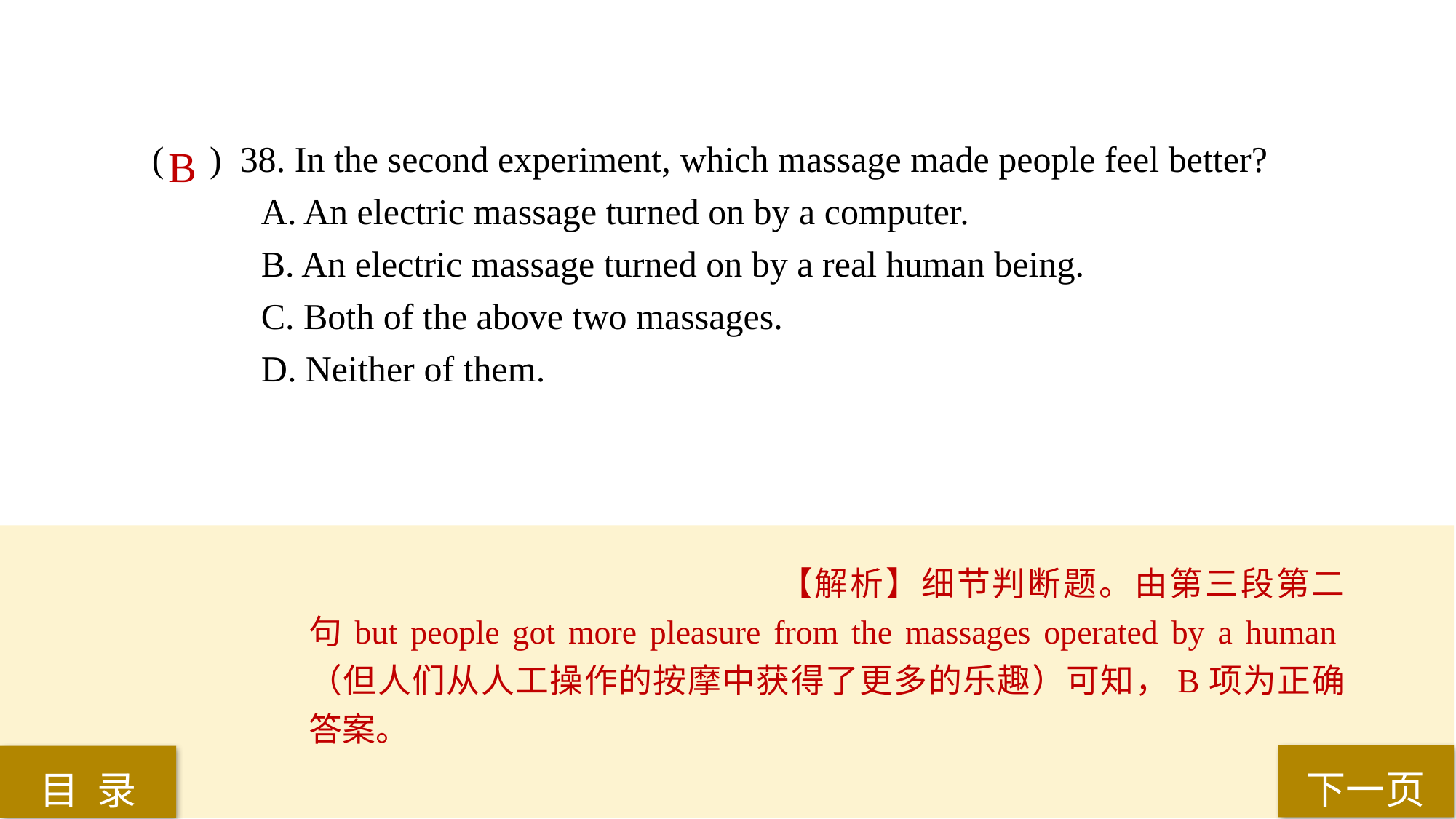

(     )  38. In the second experiment, which massage made people feel better?
A. An electric massage turned on by a computer.
B. An electric massage turned on by a real human being.
C. Both of the above two massages.
D. Neither of them.
B
【解析】细节判断题。由第三段第二句but people got more pleasure from the massages operated by a human（但人们从人工操作的按摩中获得了更多的乐趣）可知，B项为正确答案。